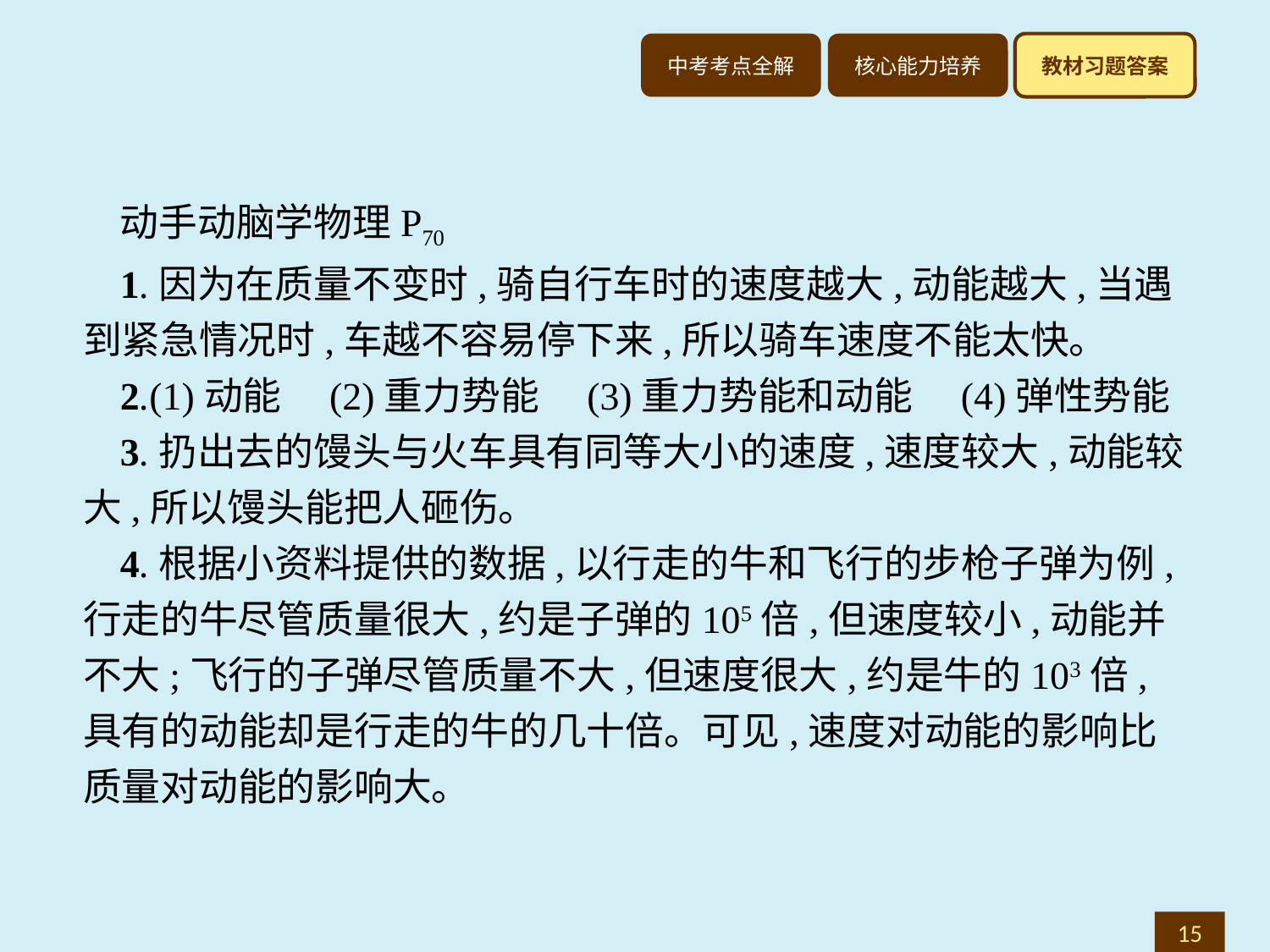

动手动脑学物理P70
1.因为在质量不变时,骑自行车时的速度越大,动能越大,当遇到紧急情况时,车越不容易停下来,所以骑车速度不能太快。
2.(1)动能　(2)重力势能　(3)重力势能和动能　(4)弹性势能
3.扔出去的馒头与火车具有同等大小的速度,速度较大,动能较大,所以馒头能把人砸伤。
4.根据小资料提供的数据,以行走的牛和飞行的步枪子弹为例,行走的牛尽管质量很大,约是子弹的105倍,但速度较小,动能并不大;飞行的子弹尽管质量不大,但速度很大,约是牛的103倍,具有的动能却是行走的牛的几十倍。可见,速度对动能的影响比质量对动能的影响大。